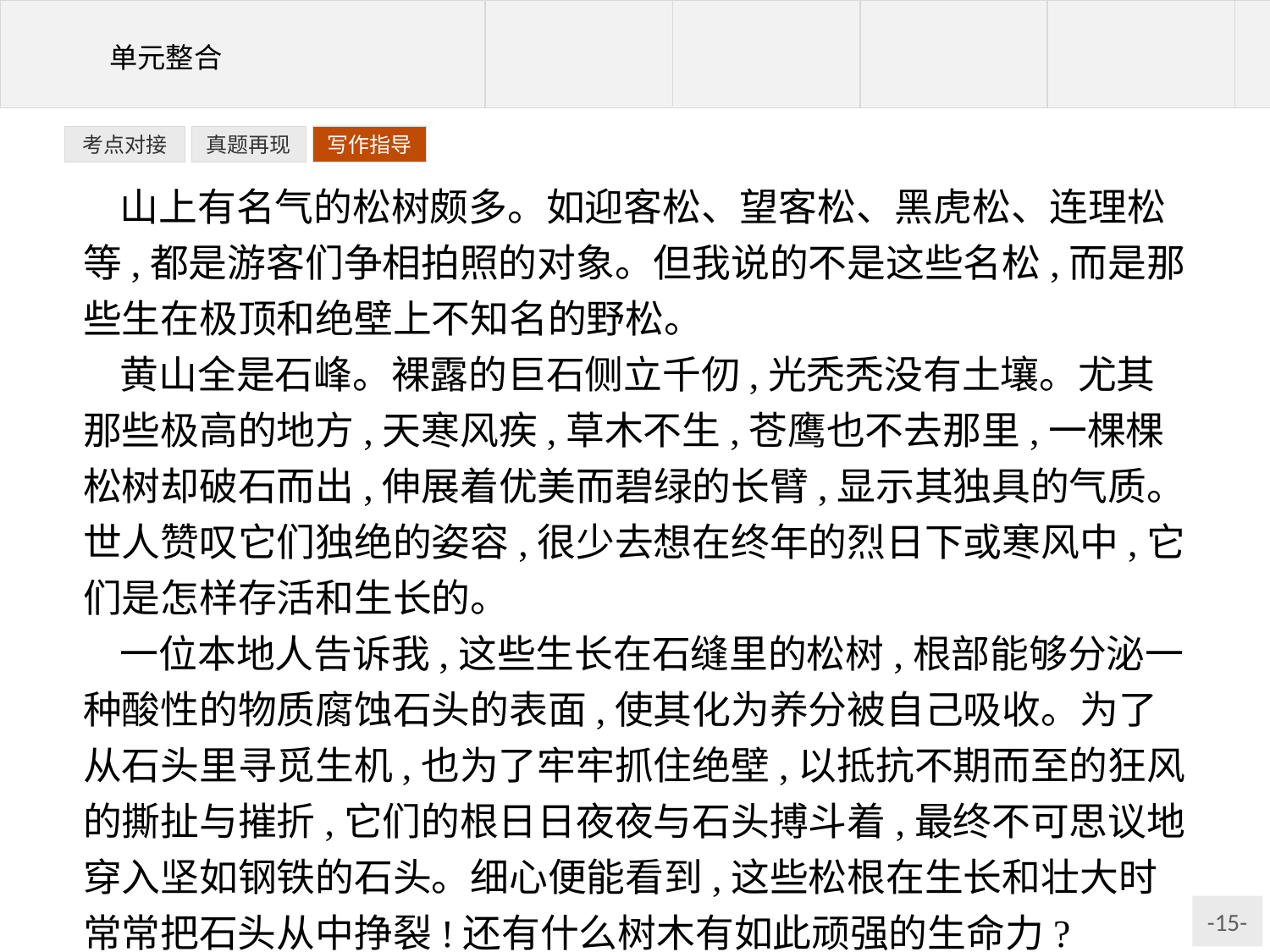

写作指导
考点对接
真题再现
山上有名气的松树颇多。如迎客松、望客松、黑虎松、连理松等,都是游客们争相拍照的对象。但我说的不是这些名松,而是那些生在极顶和绝壁上不知名的野松。
黄山全是石峰。裸露的巨石侧立千仞,光秃秃没有土壤。尤其那些极高的地方,天寒风疾,草木不生,苍鹰也不去那里,一棵棵松树却破石而出,伸展着优美而碧绿的长臂,显示其独具的气质。世人赞叹它们独绝的姿容,很少去想在终年的烈日下或寒风中,它们是怎样存活和生长的。
一位本地人告诉我,这些生长在石缝里的松树,根部能够分泌一种酸性的物质腐蚀石头的表面,使其化为养分被自己吸收。为了从石头里寻觅生机,也为了牢牢抓住绝壁,以抵抗不期而至的狂风的撕扯与摧折,它们的根日日夜夜与石头搏斗着,最终不可思议地穿入坚如钢铁的石头。细心便能看到,这些松根在生长和壮大时常常把石头从中挣裂!还有什么树木有如此顽强的生命力?